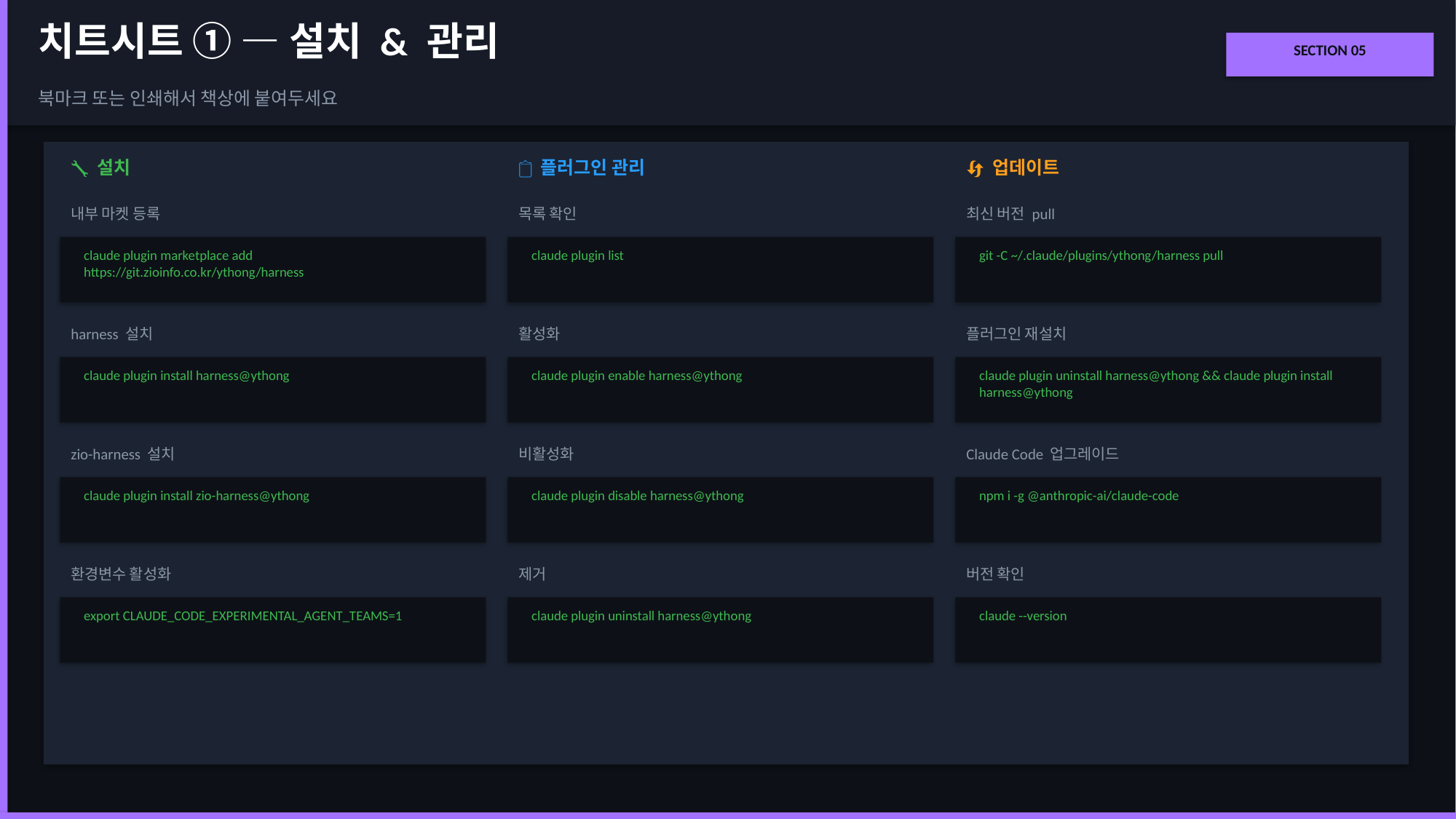

치트시트 ① — 설치 & 관리

SECTION 05
북마크 또는 인쇄해서 책상에 붙여두세요

🔧 설치
📋 플러그인 관리
🔄 업데이트
내부 마켓 등록
목록 확인
최신 버전 pull

claude plugin marketplace add https://git.zioinfo.co.kr/ythong/harness
claude plugin list
git -C ~/.claude/plugins/ythong/harness pull
harness 설치
활성화
플러그인 재설치

claude plugin install harness@ythong
claude plugin enable harness@ythong
claude plugin uninstall harness@ythong && claude plugin install harness@ythong
zio-harness 설치
비활성화
Claude Code 업그레이드

claude plugin install zio-harness@ythong
claude plugin disable harness@ythong
npm i -g @anthropic-ai/claude-code
환경변수 활성화
제거
버전 확인

export CLAUDE_CODE_EXPERIMENTAL_AGENT_TEAMS=1
claude plugin uninstall harness@ythong
claude --version